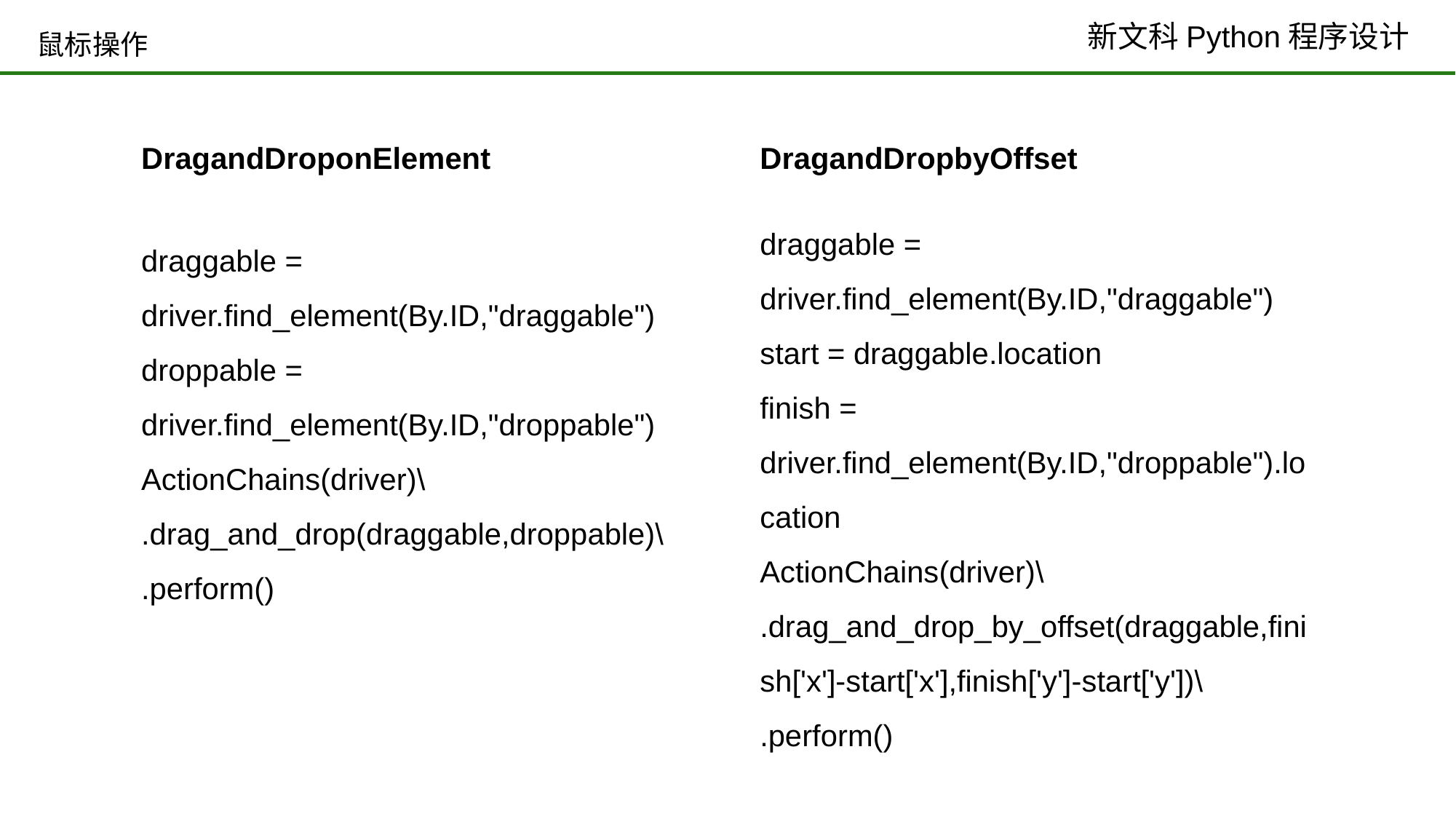

# 鼠标操作
DragandDroponElement
DragandDropbyOffset
draggable = driver.find_element(By.ID,"draggable")
start = draggable.location
finish = driver.find_element(By.ID,"droppable").location
ActionChains(driver)\
.drag_and_drop_by_offset(draggable,finish['x']-start['x'],finish['y']-start['y'])\
.perform()
draggable = driver.find_element(By.ID,"draggable")
droppable = driver.find_element(By.ID,"droppable")
ActionChains(driver)\
.drag_and_drop(draggable,droppable)\
.perform()